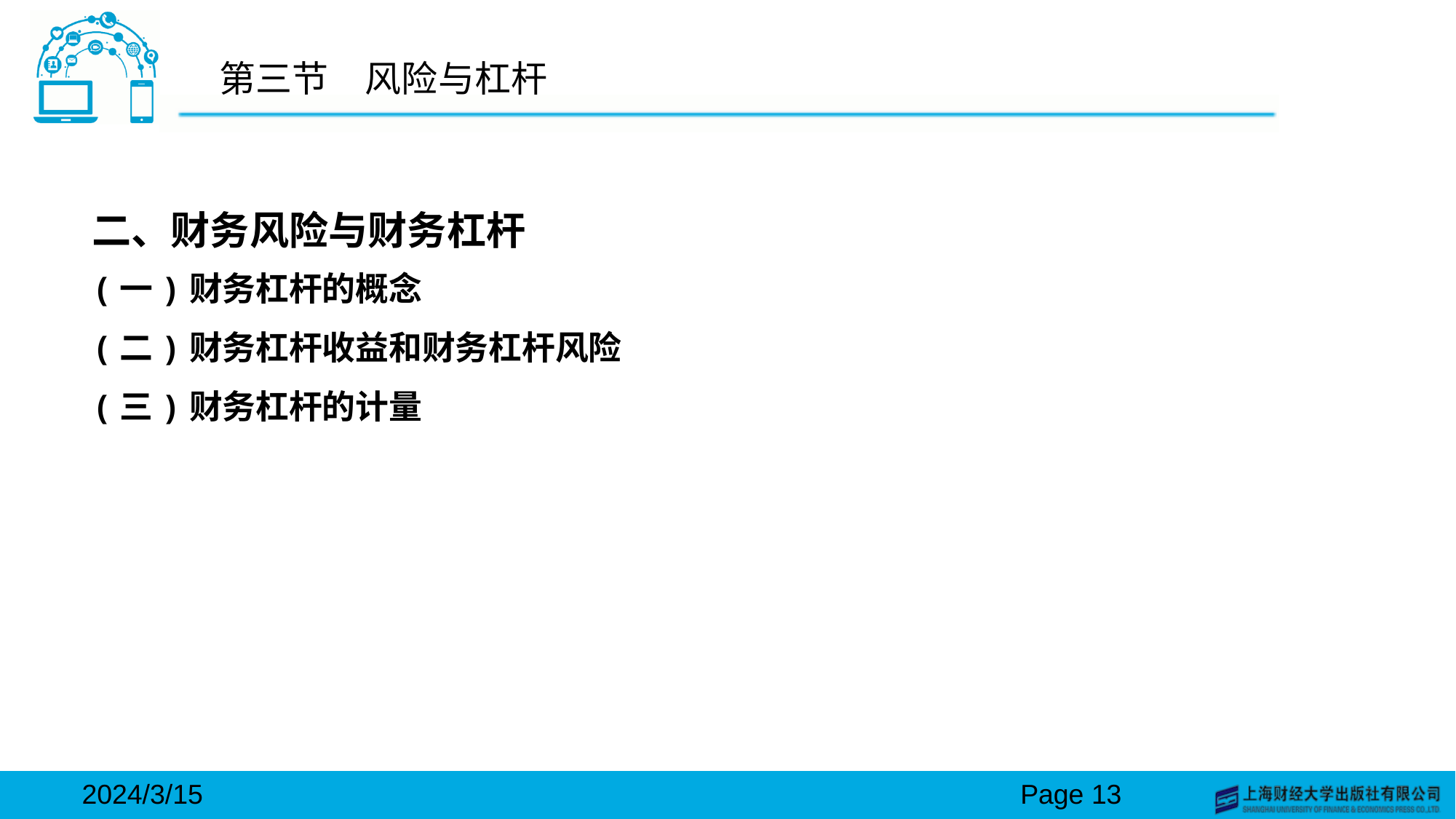

# 第三节　风险与杠杆
二、财务风险与财务杠杆
(一)财务杠杆的概念
(二)财务杠杆收益和财务杠杆风险
(三)财务杠杆的计量

2024/3/15
Page 13